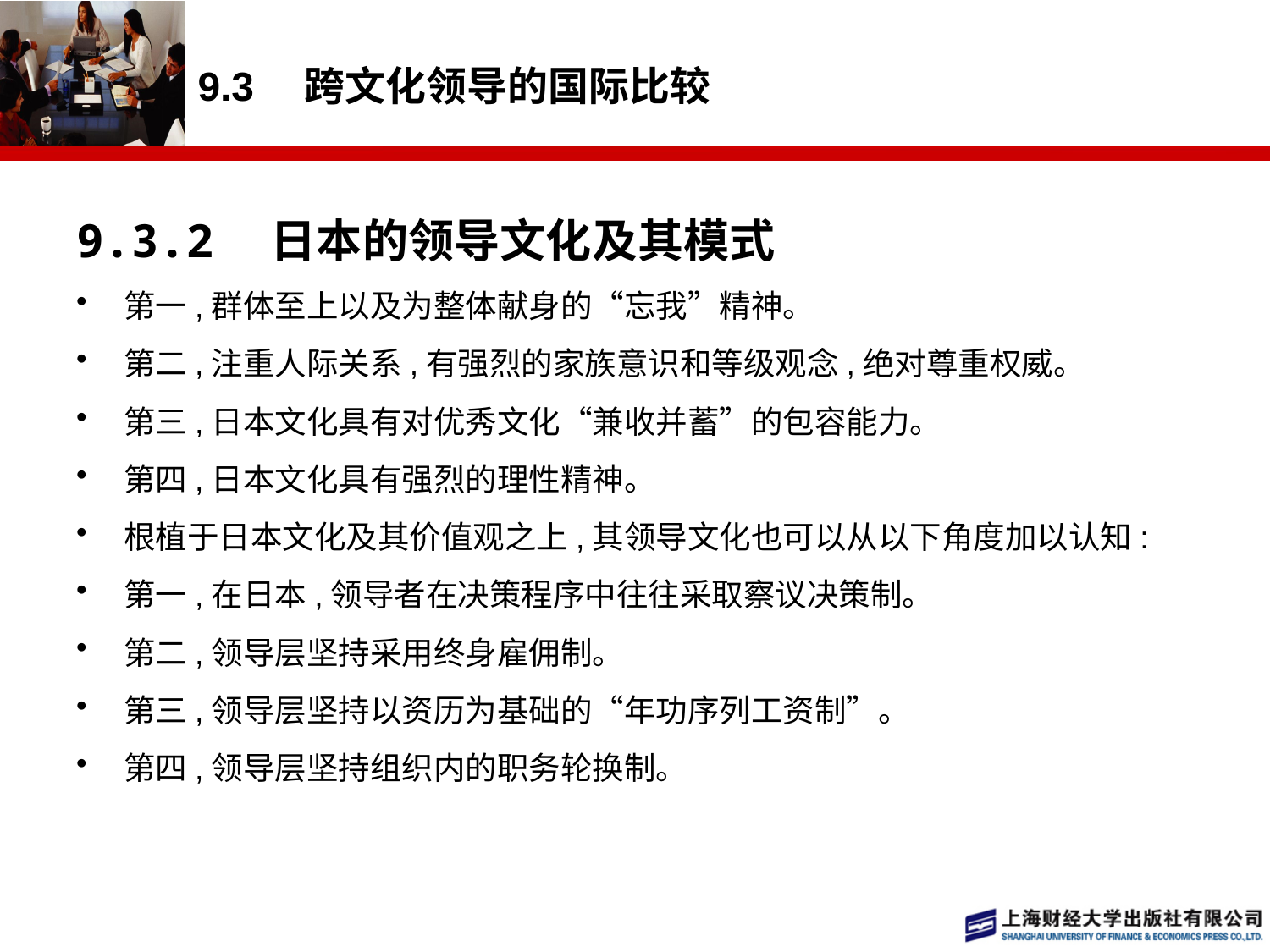

# 9.3　跨文化领导的国际比较
9.3.2　日本的领导文化及其模式
第一,群体至上以及为整体献身的“忘我”精神。
第二,注重人际关系,有强烈的家族意识和等级观念,绝对尊重权威。
第三,日本文化具有对优秀文化“兼收并蓄”的包容能力。
第四,日本文化具有强烈的理性精神。
根植于日本文化及其价值观之上,其领导文化也可以从以下角度加以认知:
第一,在日本,领导者在决策程序中往往采取察议决策制。
第二,领导层坚持采用终身雇佣制。
第三,领导层坚持以资历为基础的“年功序列工资制”。
第四,领导层坚持组织内的职务轮换制。